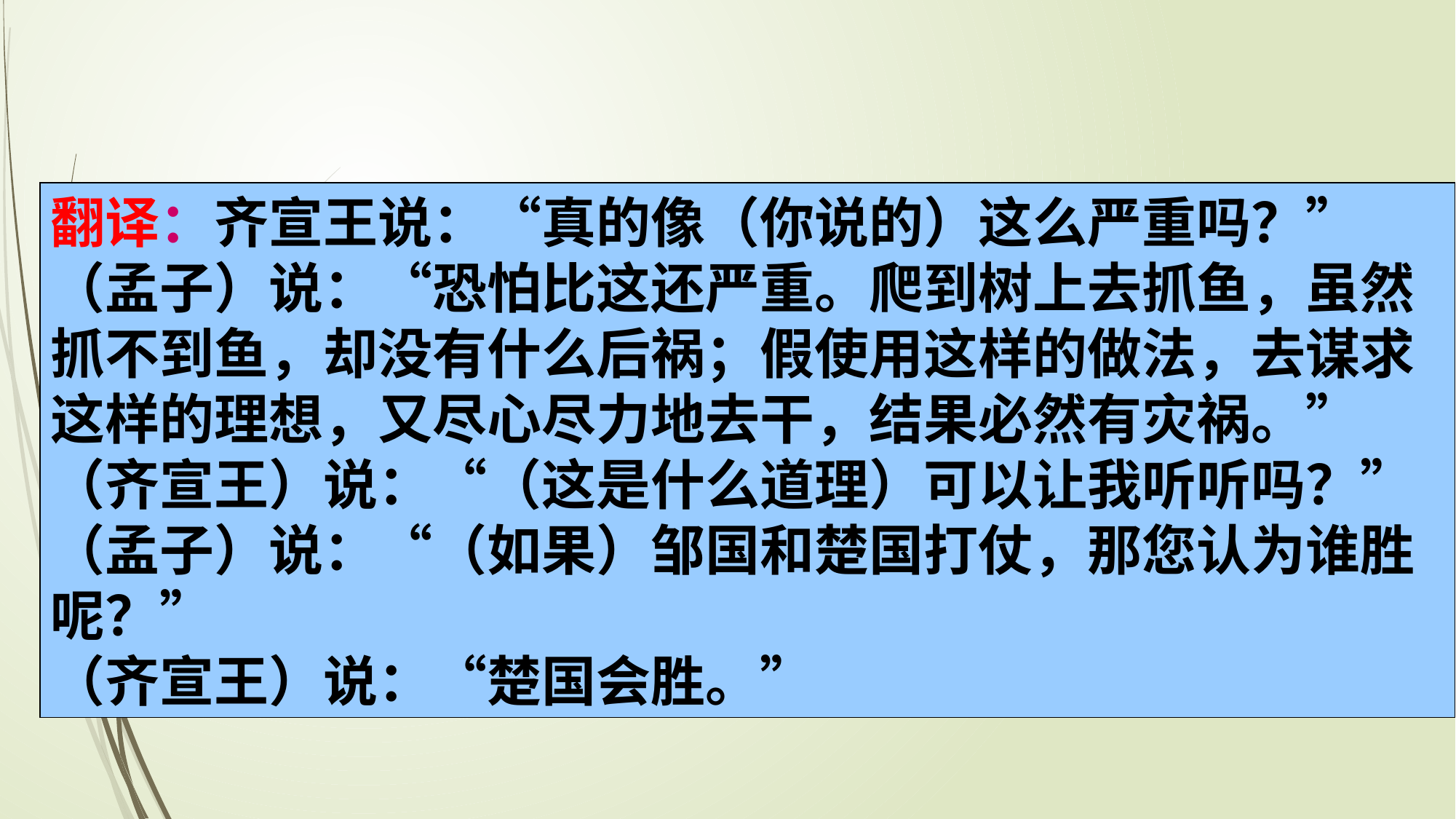

翻译：齐宣王说：“真的像（你说的）这么严重吗？”
（孟子）说：“恐怕比这还严重。爬到树上去抓鱼，虽然抓不到鱼，却没有什么后祸；假使用这样的做法，去谋求这样的理想，又尽心尽力地去干，结果必然有灾祸。”
（齐宣王）说：“（这是什么道理）可以让我听听吗？”
（孟子）说：“（如果）邹国和楚国打仗，那您认为谁胜呢？”
（齐宣王）说：“楚国会胜。”